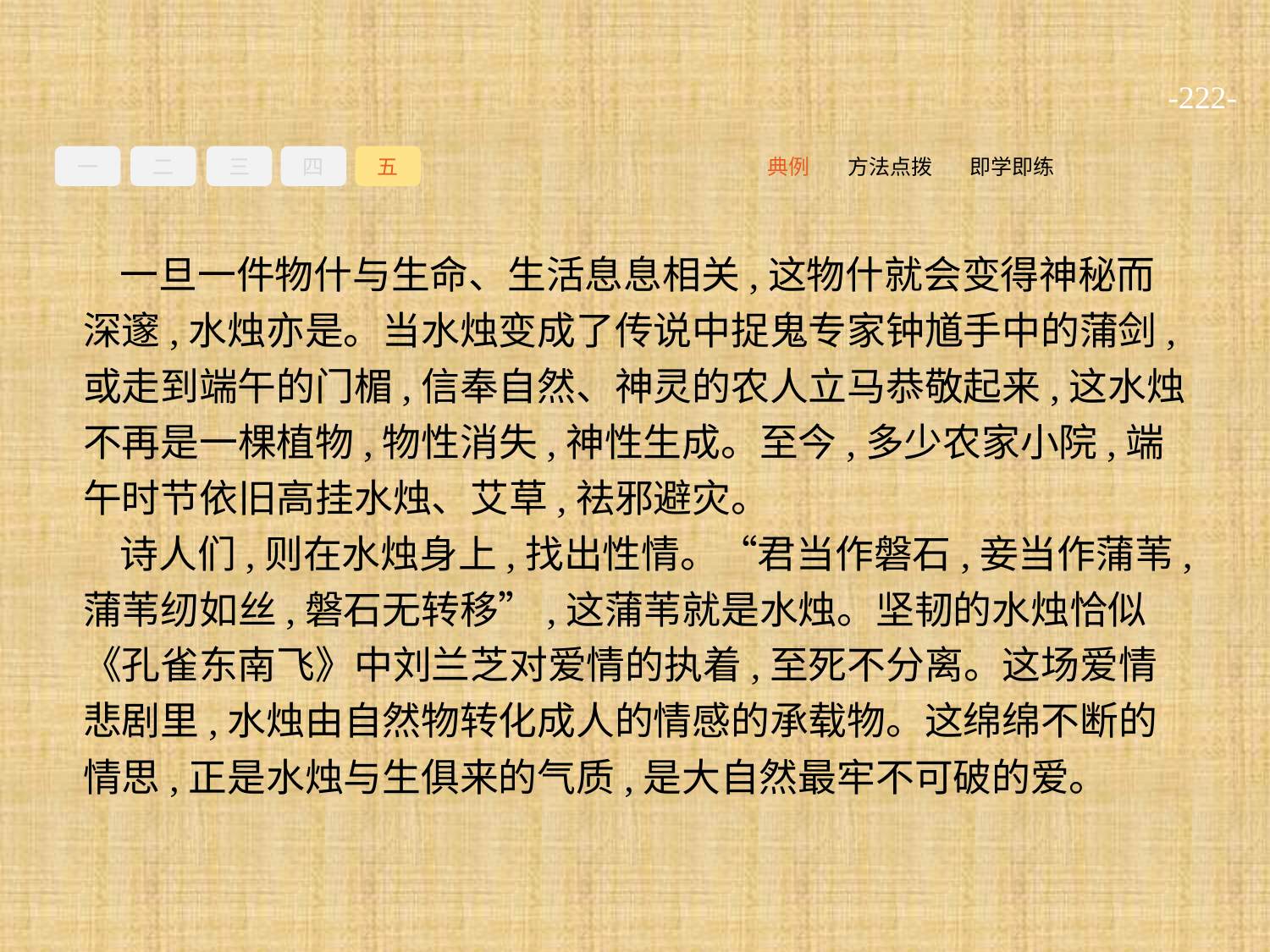

-222-
一
二
三
四
五
即学即练
方法点拨
典例
一旦一件物什与生命、生活息息相关,这物什就会变得神秘而深邃,水烛亦是。当水烛变成了传说中捉鬼专家钟馗手中的蒲剑,或走到端午的门楣,信奉自然、神灵的农人立马恭敬起来,这水烛不再是一棵植物,物性消失,神性生成。至今,多少农家小院,端午时节依旧高挂水烛、艾草,祛邪避灾。
诗人们,则在水烛身上,找出性情。“君当作磐石,妾当作蒲苇,蒲苇纫如丝,磐石无转移”,这蒲苇就是水烛。坚韧的水烛恰似《孔雀东南飞》中刘兰芝对爱情的执着,至死不分离。这场爱情悲剧里,水烛由自然物转化成人的情感的承载物。这绵绵不断的情思,正是水烛与生俱来的气质,是大自然最牢不可破的爱。